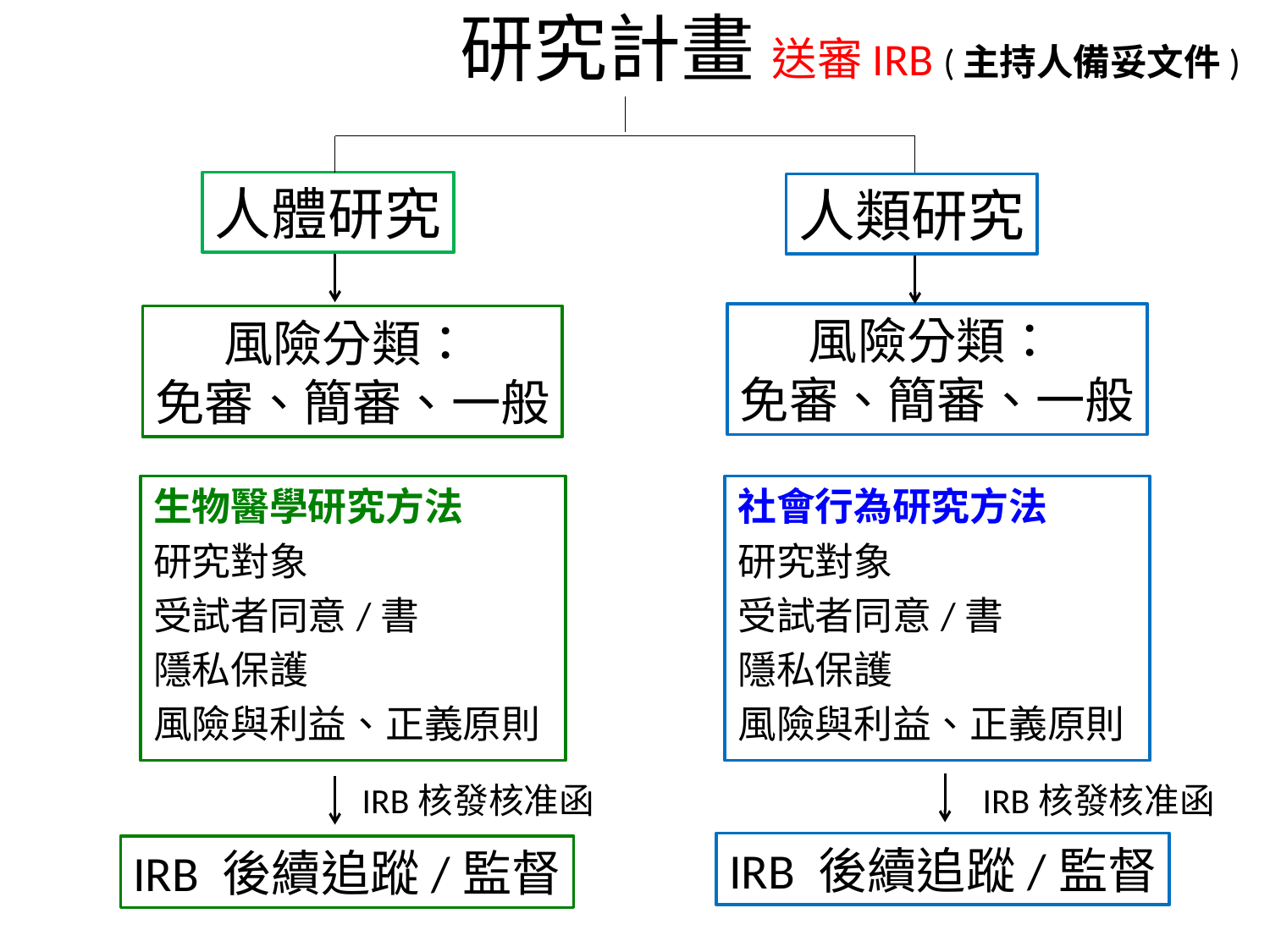

# 研究計畫 送審IRB (主持人備妥文件)
人體研究
人類研究
風險分類：
免審、簡審、一般
風險分類：
免審、簡審、一般
生物醫學研究方法
研究對象
受試者同意/書
隱私保護
風險與利益、正義原則
社會行為研究方法
研究對象
受試者同意/書
隱私保護
風險與利益、正義原則
IRB核發核准函
IRB核發核准函
IRB 後續追蹤/監督
IRB 後續追蹤/監督